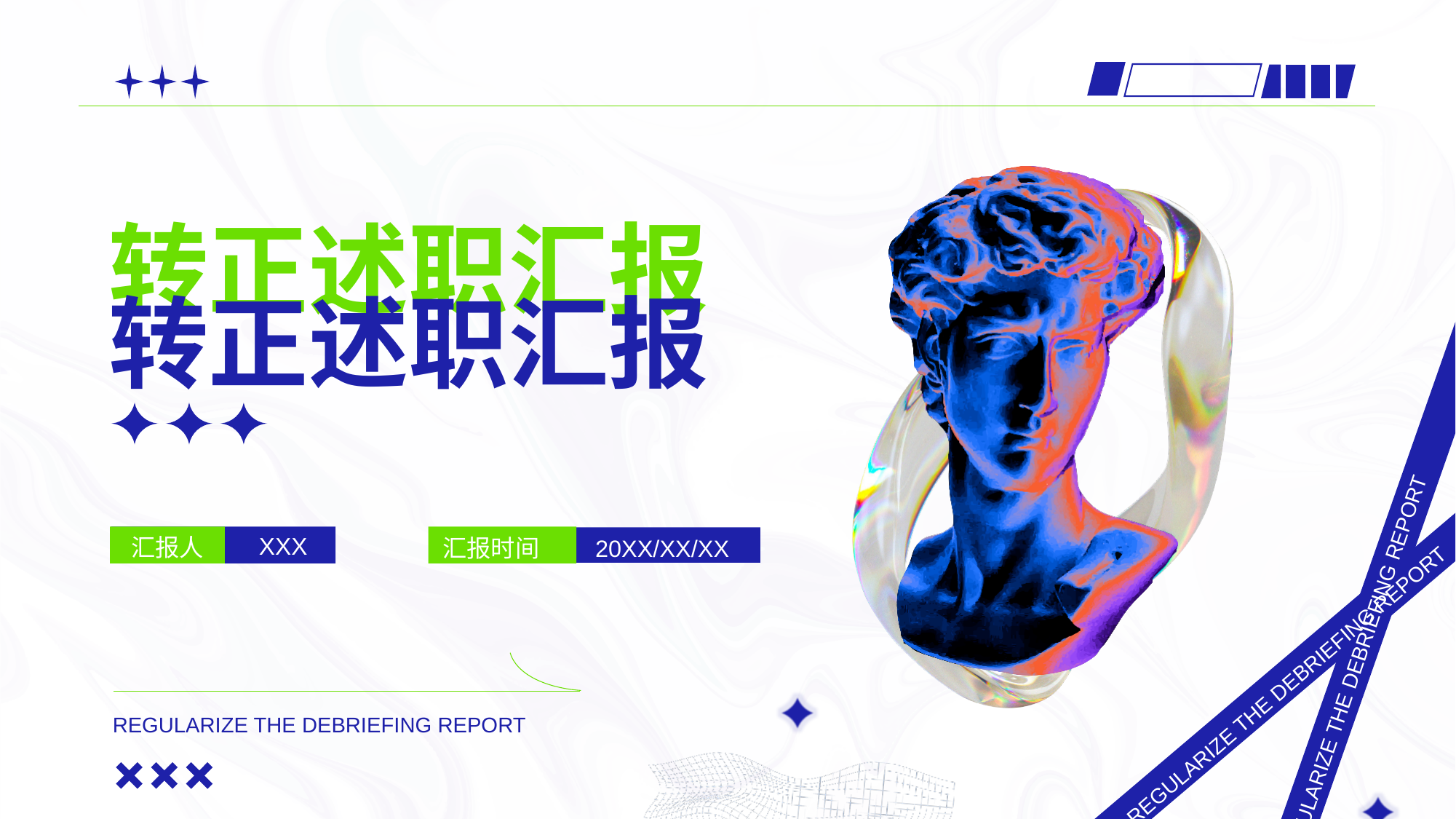

转正述职汇报
转正述职汇报
汇报时间
20XX/XX/XX
XXX
汇报人
REGULARIZE THE DEBRIEFING REPORT

REGULARIZE THE DEBRIEFING REPORT

REGULARIZE THE DEBRIEFING REPORT